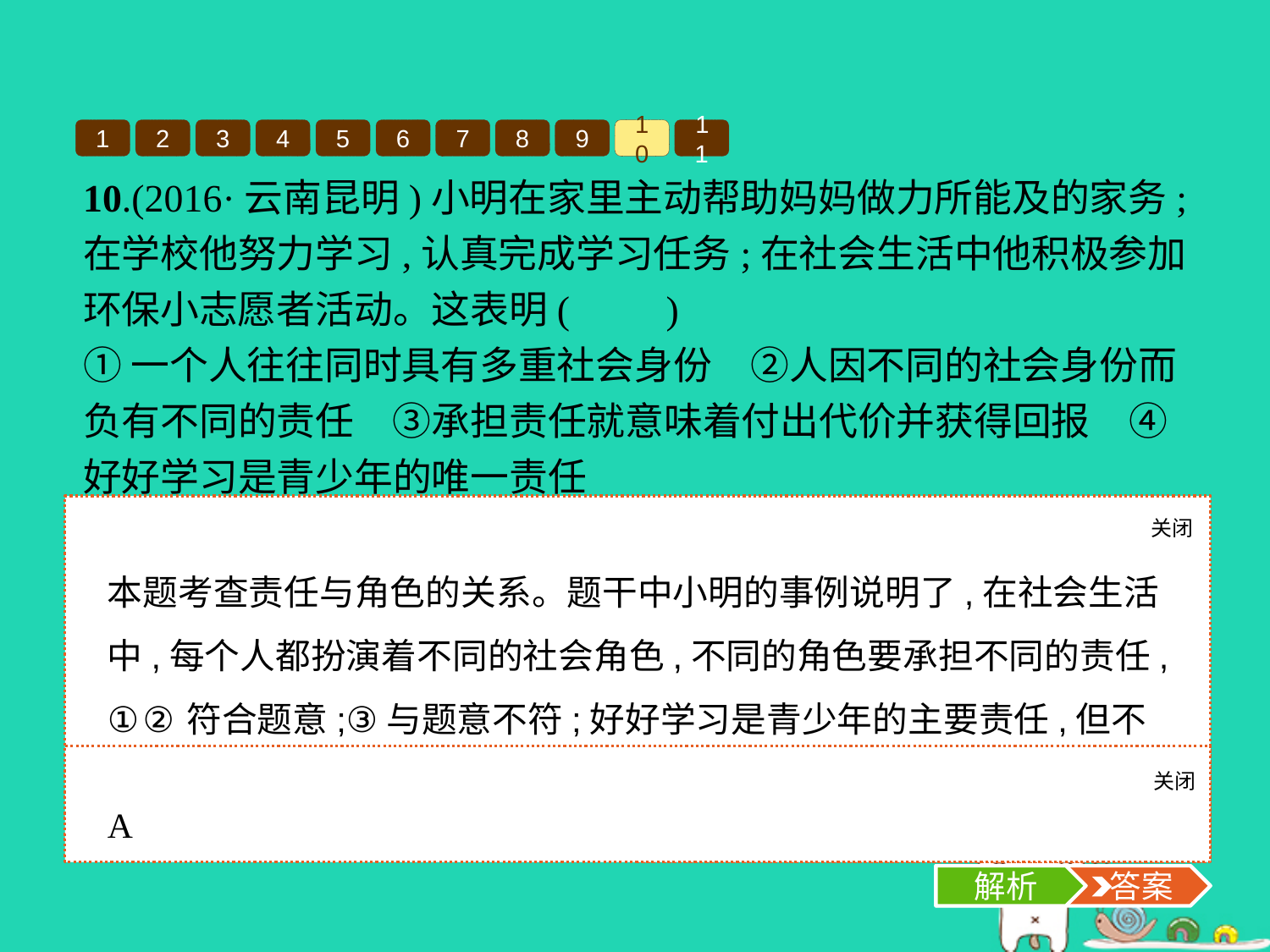

1
2
3
4
5
6
7
8
9
10
11
10.(2016·云南昆明)小明在家里主动帮助妈妈做力所能及的家务;在学校他努力学习,认真完成学习任务;在社会生活中他积极参加环保小志愿者活动。这表明(　　)
①一个人往往同时具有多重社会身份　②人因不同的社会身份而负有不同的责任　③承担责任就意味着付出代价并获得回报　④好好学习是青少年的唯一责任
A.①②	B.①③
C.②③	D.③④

关闭
解析

本题考查责任与角色的关系。题干中小明的事例说明了,在社会生活中,每个人都扮演着不同的社会角色,不同的角色要承担不同的责任,①②符合题意;③与题意不符;好好学习是青少年的主要责任,但不是“唯一”责任,④错误,应排除。故选A项。

关闭
解析
  答案

A
解析
  答案